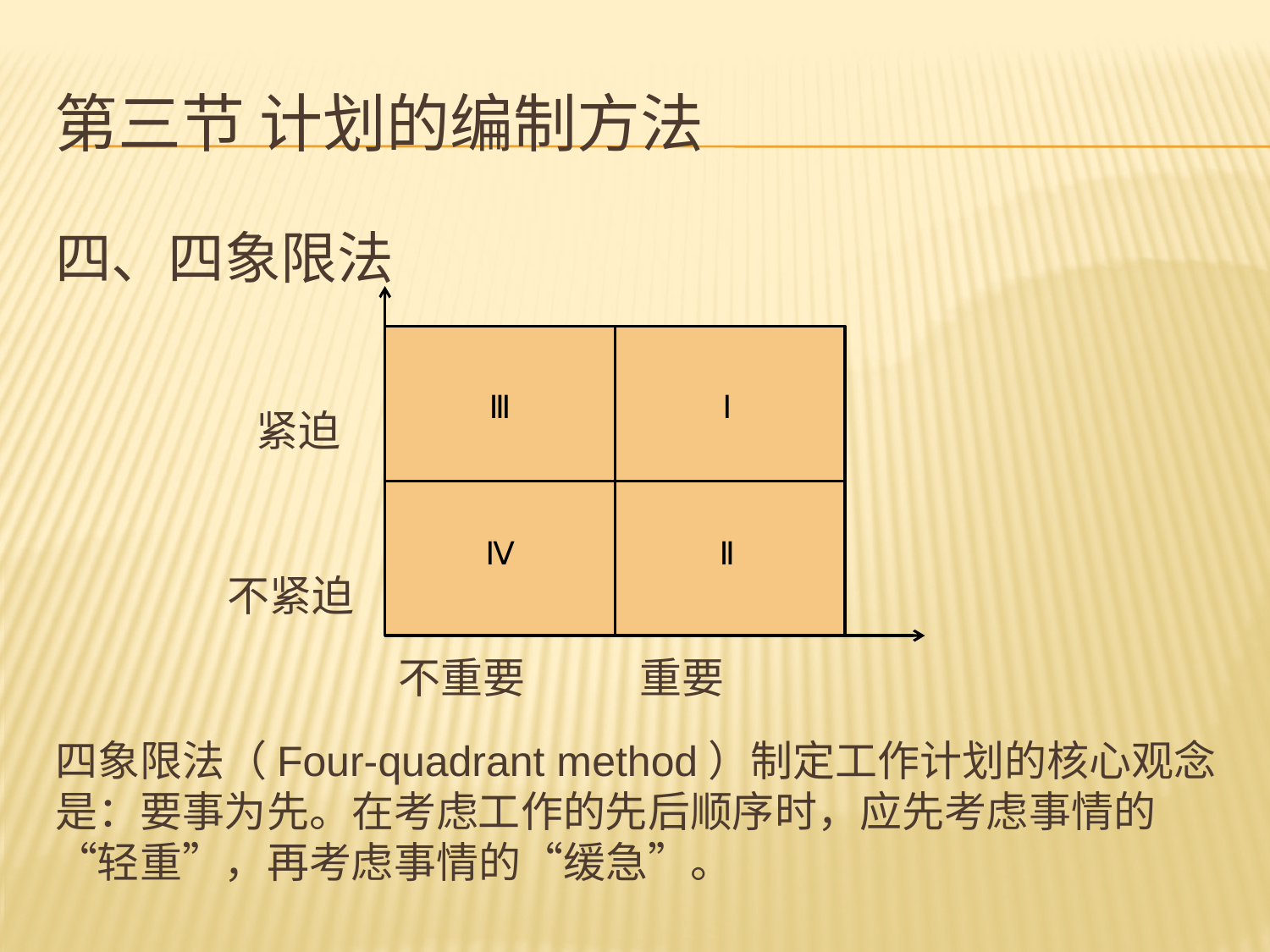

# 第三节 计划的编制方法
四、四象限法

                    紧迫

                 不紧迫
                                   不重要            重要
四象限法（Four-quadrant method）制定工作计划的核心观念是：要事为先。在考虑工作的先后顺序时，应先考虑事情的“轻重”，再考虑事情的“缓急”。

Ⅲ
Ⅰ
Ⅳ
Ⅱ